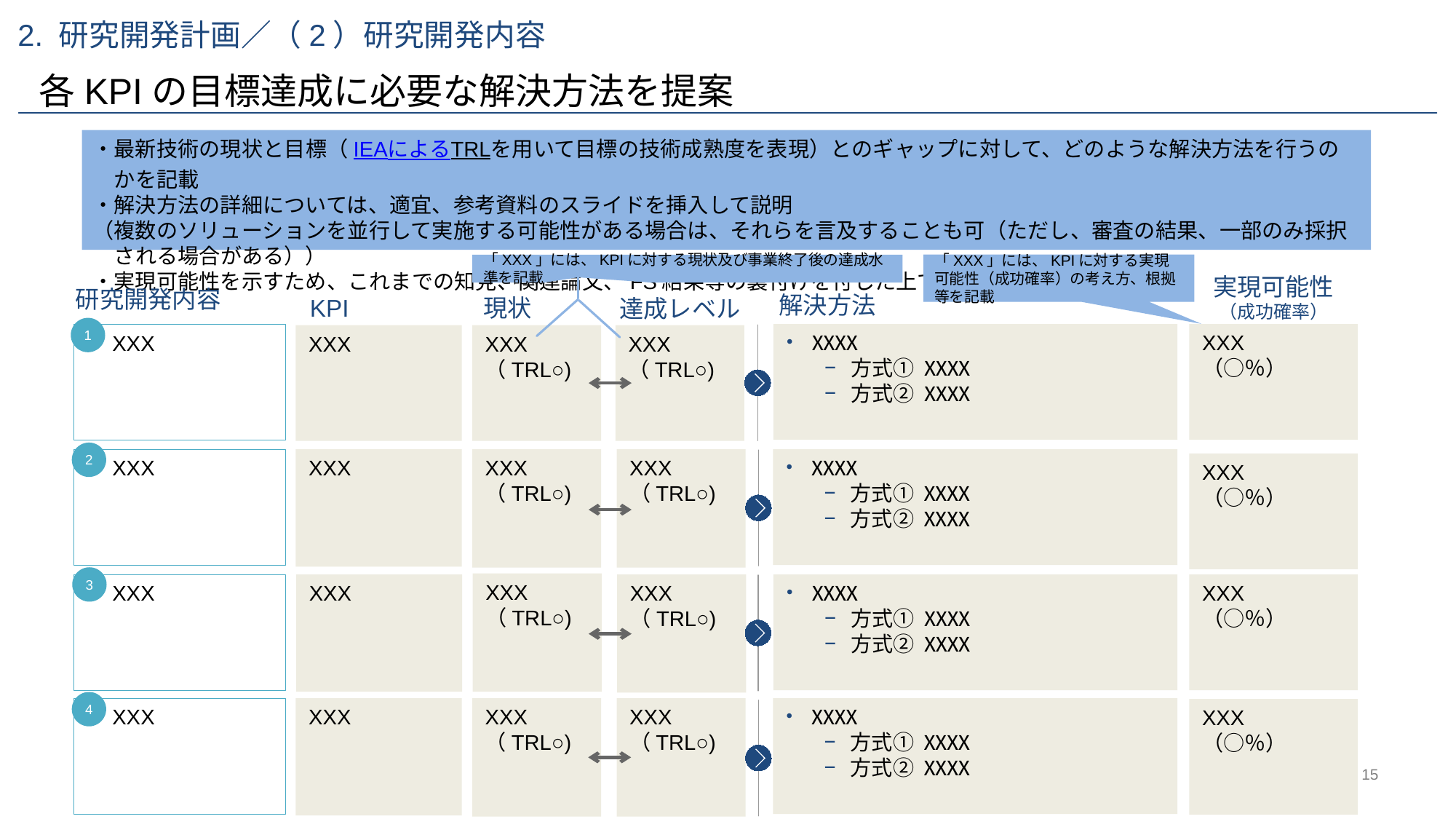

2. 研究開発計画／（2）研究開発内容
各KPIの目標達成に必要な解決方法を提案
・最新技術の現状と目標（IEAによるTRLを用いて目標の技術成熟度を表現）とのギャップに対して、どのような解決方法を行うのかを記載
・解決方法の詳細については、適宜、参考資料のスライドを挿入して説明
（複数のソリューションを並行して実施する可能性がある場合は、それらを言及することも可（ただし、審査の結果、一部のみ採択される場合がある））
・実現可能性を示すため、これまでの知見、関連論文、FS結果等の裏付けを付した上で、想定成功確率を記載
「XXX」には、KPIに対する実現可能性（成功確率）の考え方、根拠等を記載
「XXX」には、KPIに対する現状及び事業終了後の達成水準を記載
実現可能性
（成功確率）
研究開発内容
解決方法
KPI
現状
達成レベル
1
XXXX
方式① XXXX
方式② XXXX

XXX
（○％）
XXX

XXX
XXX
（TRL○)
XXX （TRL○)

2
XXX
XXX
XXX
（TRL○)
XXX
（TRL○)

XXXX
方式① XXXX
方式② XXXX

XXX
（○％）

3
XXX
（TRL○)
XXX
XXX
XXX
（TRL○)

XXXX
方式① XXXX
方式② XXXX
XXX
（○％）

4
XXX
XXX
XXX
（TRL○)
XXX （TRL○)

XXXX
方式① XXXX
方式② XXXX

XXX
（○％）